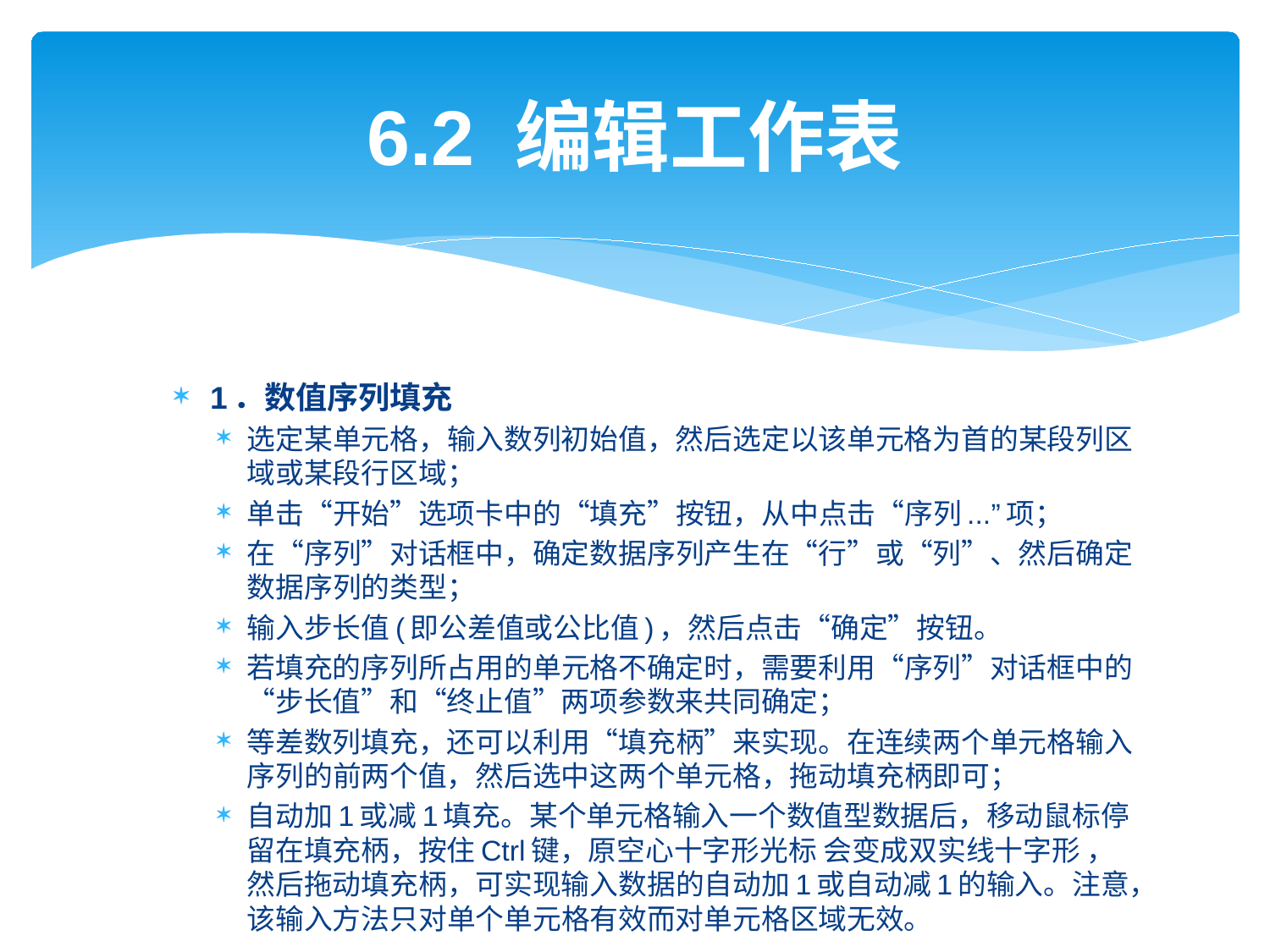

# 6.2 编辑工作表
1．数值序列填充
选定某单元格，输入数列初始值，然后选定以该单元格为首的某段列区域或某段行区域；
单击“开始”选项卡中的“填充”按钮，从中点击“序列...”项；
在“序列”对话框中，确定数据序列产生在“行”或“列”、然后确定数据序列的类型；
输入步长值(即公差值或公比值)，然后点击“确定”按钮。
若填充的序列所占用的单元格不确定时，需要利用“序列”对话框中的“步长值”和“终止值”两项参数来共同确定；
等差数列填充，还可以利用“填充柄”来实现。在连续两个单元格输入序列的前两个值，然后选中这两个单元格，拖动填充柄即可；
自动加1或减1填充。某个单元格输入一个数值型数据后，移动鼠标停留在填充柄，按住Ctrl键，原空心十字形光标 会变成双实线十字形 ，然后拖动填充柄，可实现输入数据的自动加1或自动减1的输入。注意，该输入方法只对单个单元格有效而对单元格区域无效。